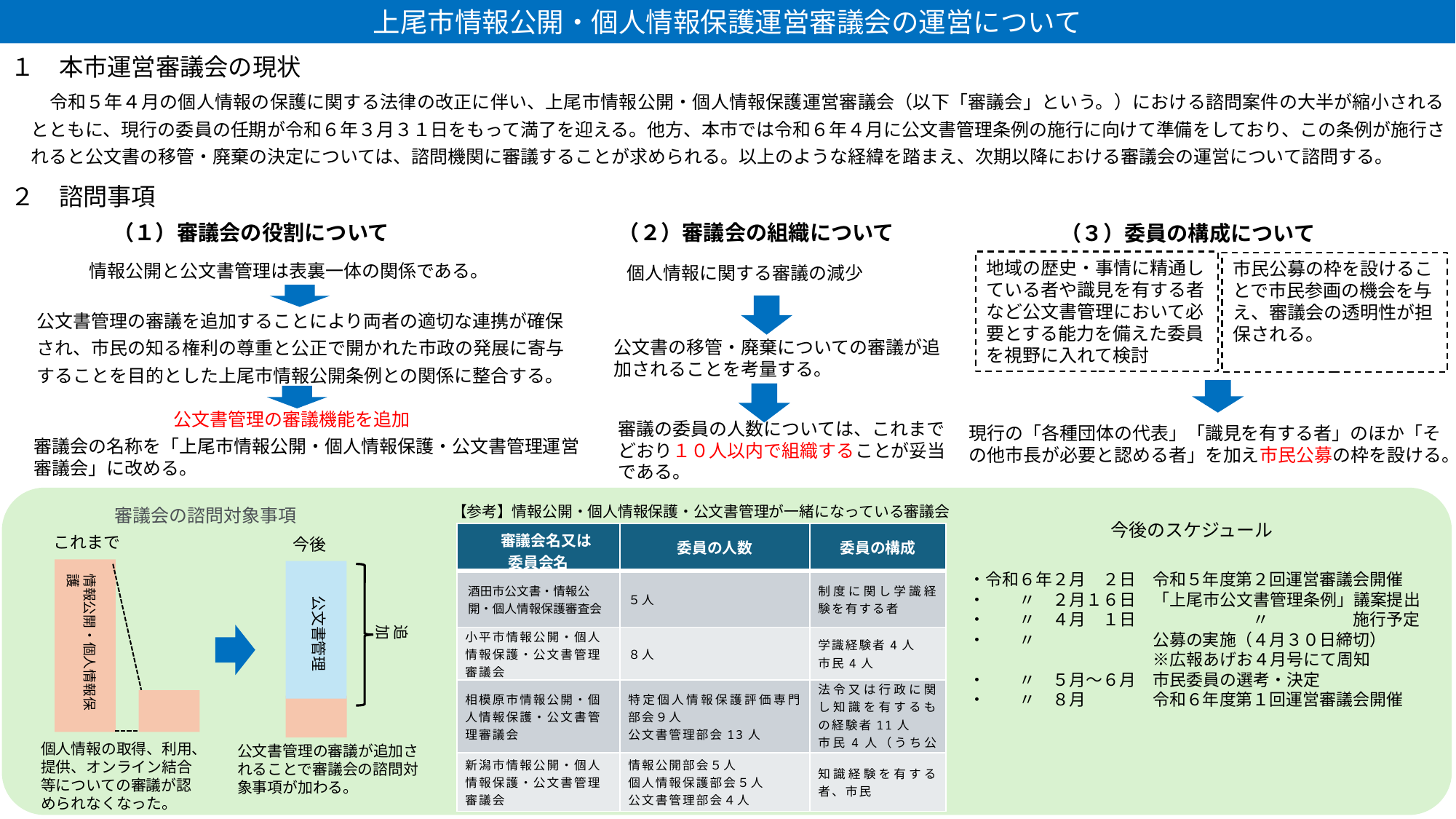

上尾市情報公開・個人情報保護運営審議会の運営について
１　本市運営審議会の現状
　　令和５年４月の個人情報の保護に関する法律の改正に伴い、上尾市情報公開・個人情報保護運営審議会（以下「審議会」という。）における諮問案件の大半が縮小されるとともに、現行の委員の任期が令和６年３月３１日をもって満了を迎える。他方、本市では令和６年４月に公文書管理条例の施行に向けて準備をしており、この条例が施行されると公文書の移管・廃棄の決定については、諮問機関に審議することが求められる。以上のような経緯を踏まえ、次期以降における審議会の運営について諮問する。
２　諮問事項
（２）審議会の組織について
（１）審議会の役割について
（３）委員の構成について
情報公開と公文書管理は表裏一体の関係である。
地域の歴史・事情に精通している者や識見を有する者など公文書管理において必要とする能力を備えた委員を視野に入れて検討
市民公募の枠を設けることで市民参画の機会を与え、審議会の透明性が担保される。

個人情報に関する審議の減少

　公文書管理の審議を追加することにより両者の適切な連携が確保され、市民の知る権利の尊重と公正で開かれた市政の発展に寄与することを目的とした上尾市情報公開条例との関係に整合する。
公文書の移管・廃棄についての審議が追加されることを考量する。

公文書管理の審議機能を追加
審議の委員の人数については、これまでどおり１０人以内で組織することが妥当である。
現行の「各種団体の代表」「識見を有する者」のほか「その他市長が必要と認める者」を加え市民公募の枠を設ける。
審議会の名称を「上尾市情報公開・個人情報保護・公文書管理運営審議会」に改める。

【参考】情報公開・個人情報保護・公文書管理が一緒になっている審議会
審議会の諮問対象事項
これまで
今後

情報公開・個人情報保護

公文書管理
追加

個人情報の取得、利用、提供、オンライン結合等についての審議が認められなくなった。
公文書管理の審議が追加されることで審議会の諮問対象事項が加わる。
今後のスケジュール
| 審議会名又は 委員会名 | 委員の人数 | 委員の構成 |
| --- | --- | --- |
| 酒田市公文書・情報公開・個人情報保護審査会 | ５人 | 制度に関し学識経験を有する者 |
| 小平市情報公開・個人情報保護・公文書管理審議会 | ８人 | 学識経験者4人 市民4人 |
| 相模原市情報公開・個人情報保護・公文書管理審議会 | 特定個人情報保護評価専門部会９人　 公文書管理部会13人 | 法令又は行政に関し知識を有するもの経験者11人　 市民4人（うち公募2人） |
| 新潟市情報公開・個人情報保護・公文書管理審議会 | 情報公開部会５人　 個人情報保護部会５人　 公文書管理部会４人 | 知識経験を有する者、市民 |
・令和６年２月　２日　令和５年度第２回運営審議会開催
・　　〃　２月１６日　「上尾市公文書管理条例」議案提出
・　　〃　４月　１日　　　　　　　〃　　　　　施行予定
・　　〃　　　　　　　公募の実施（４月３０日締切）
　　　　　　　　　　　※広報あげお４月号にて周知
・　　〃　５月～６月　市民委員の選考・決定
・　　〃　８月　　　　令和６年度第１回運営審議会開催